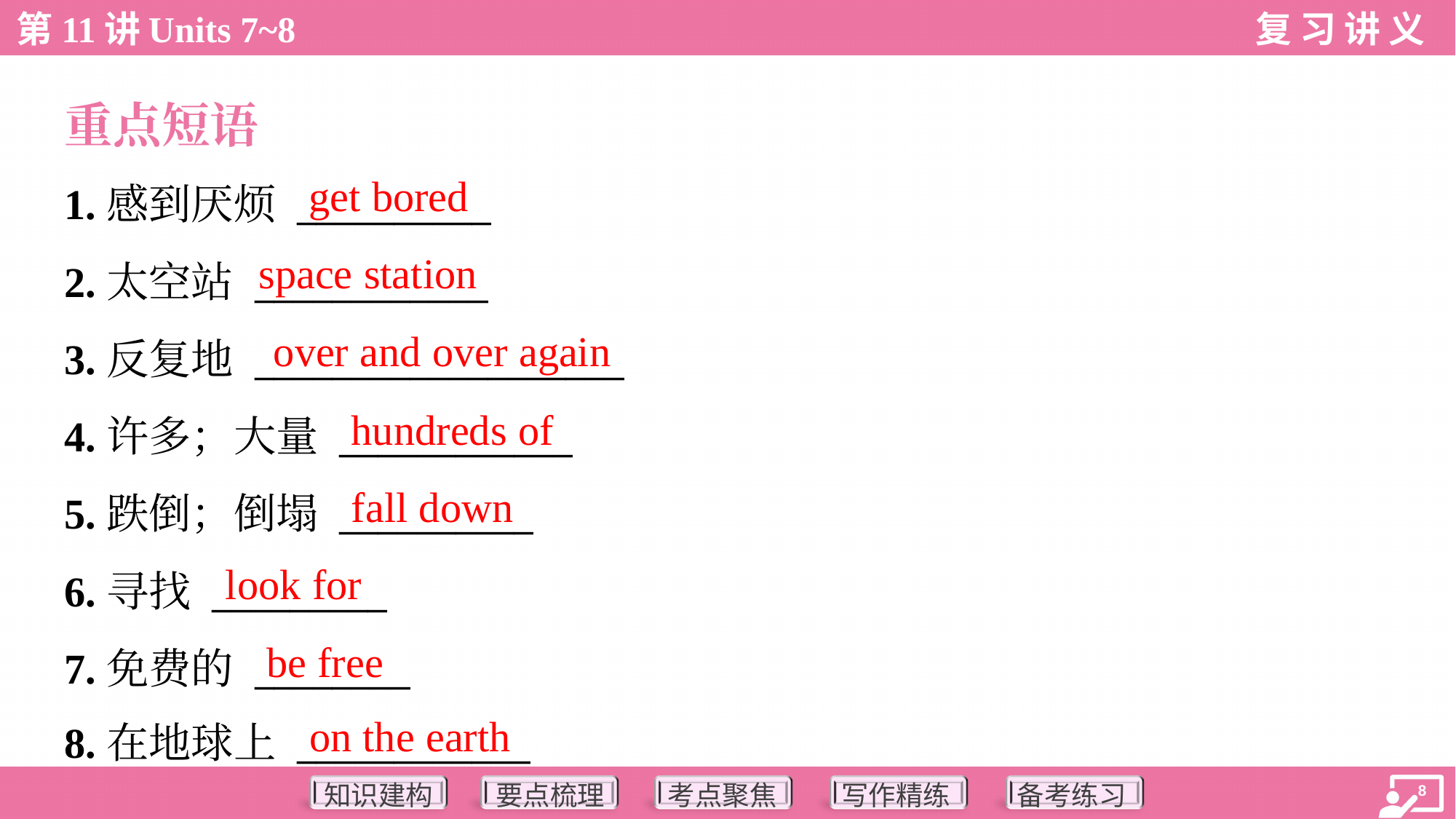

重点短语
get bored
1.感到厌烦 __________
2.太空站 ____________
3.反复地 ___________________
4.许多；大量 ____________
5.跌倒；倒塌 __________
6.寻找 _________
7.免费的 ________
8.在地球上 ____________
space station
over and over again
hundreds of
fall down
look for
be free
on the earth